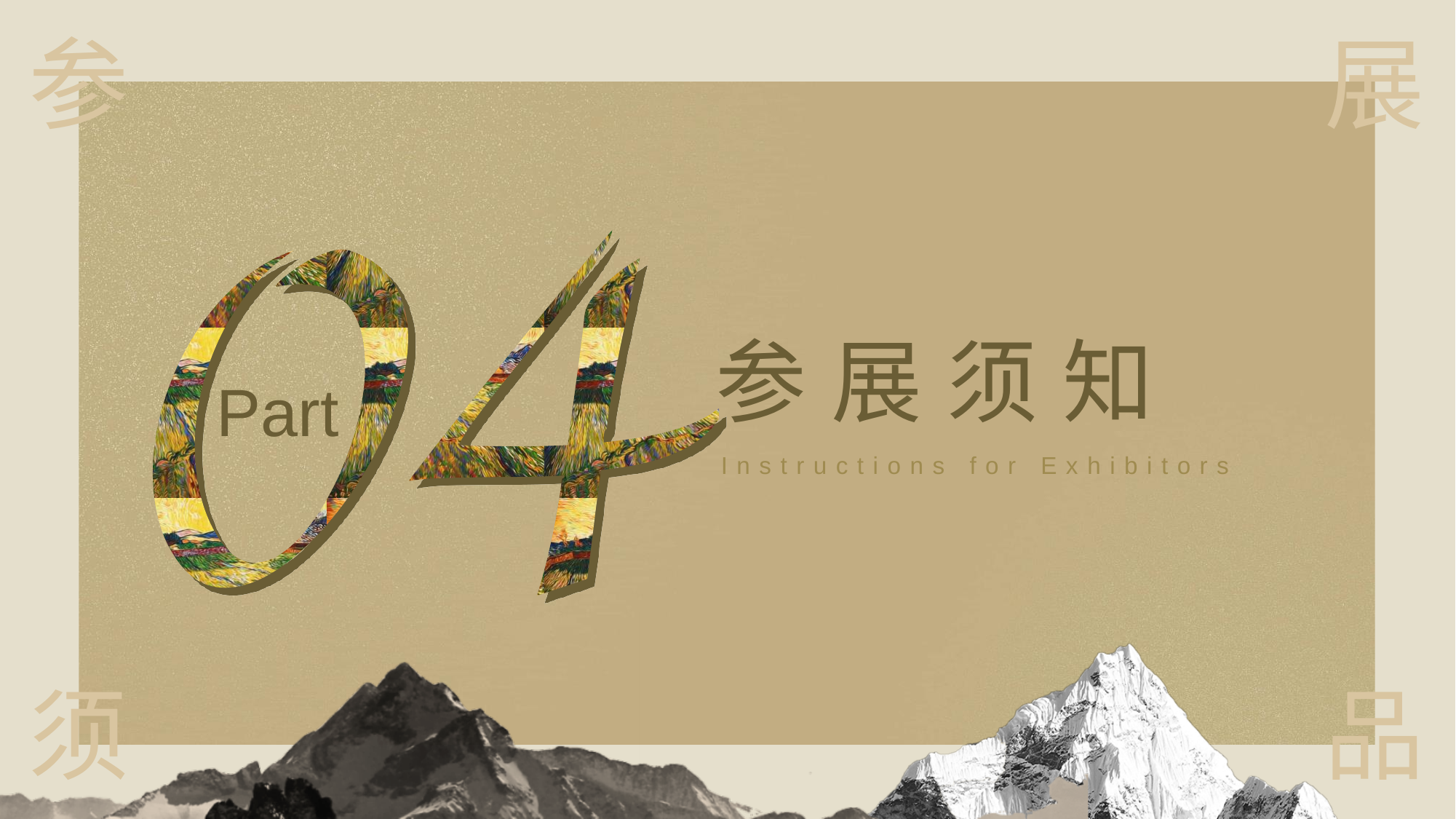

参
展

参
展
须
知
Part
Instructions for Exhibitors
须
品